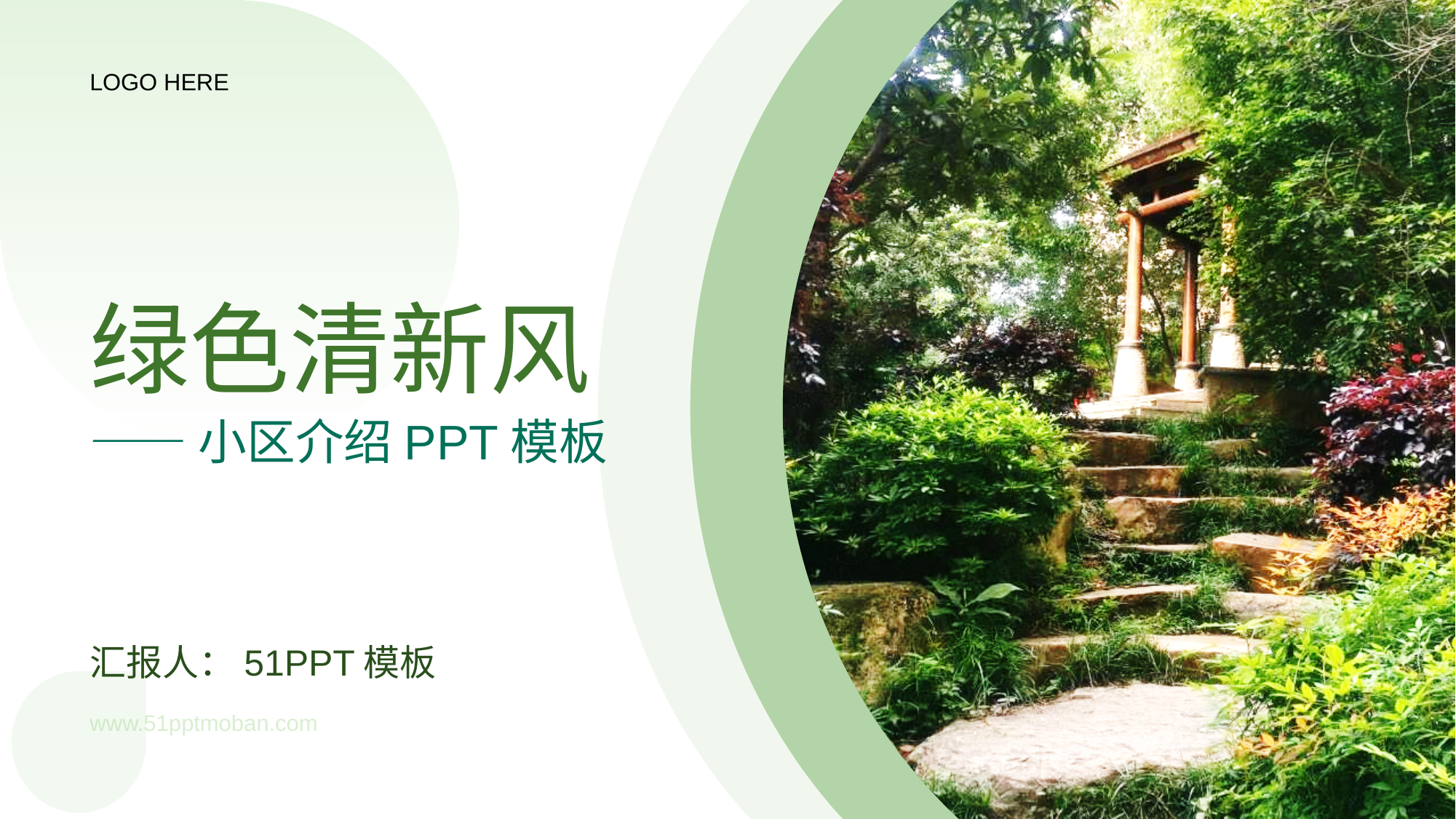

LOGO HERE
# 绿色清新风
——小区介绍PPT模板
汇报人：51PPT模板
www.51pptmoban.com